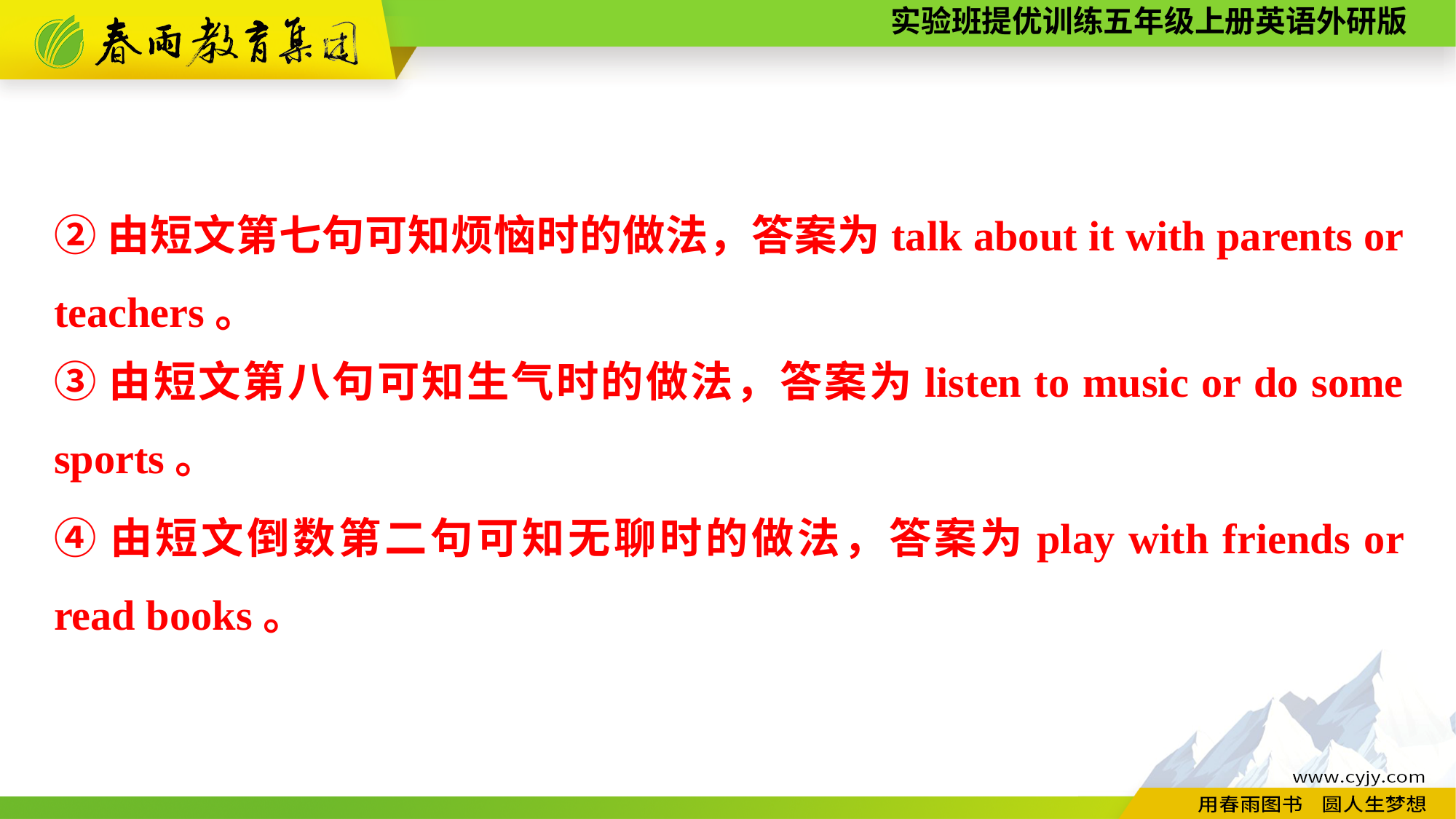

②由短文第七句可知烦恼时的做法，答案为talk about it with parents or teachers。
③由短文第八句可知生气时的做法，答案为listen to music or do some sports。
④由短文倒数第二句可知无聊时的做法，答案为play with friends or read books。